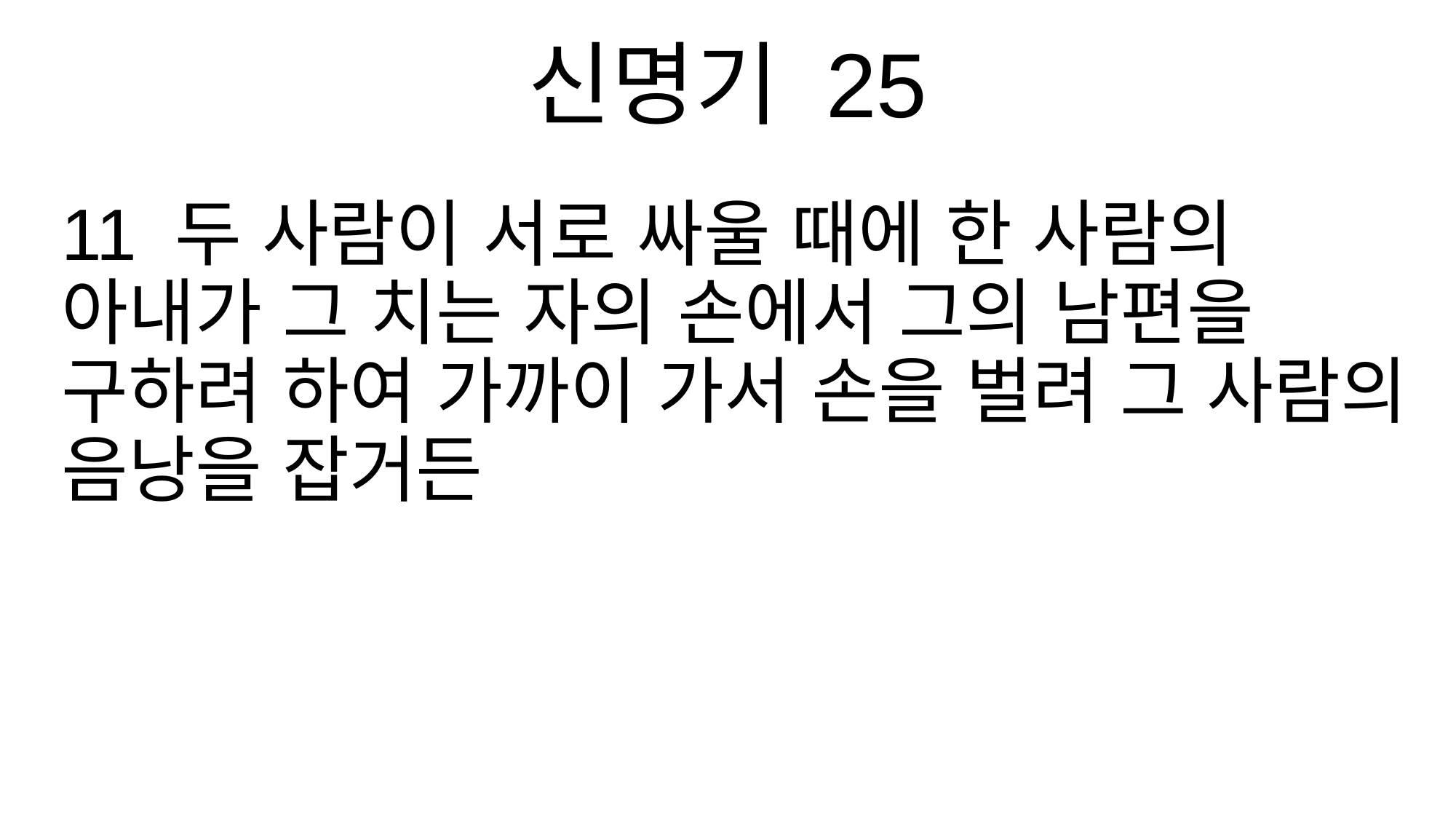

신명기 25
11 두 사람이 서로 싸울 때에 한 사람의 아내가 그 치는 자의 손에서 그의 남편을 구하려 하여 가까이 가서 손을 벌려 그 사람의 음낭을 잡거든